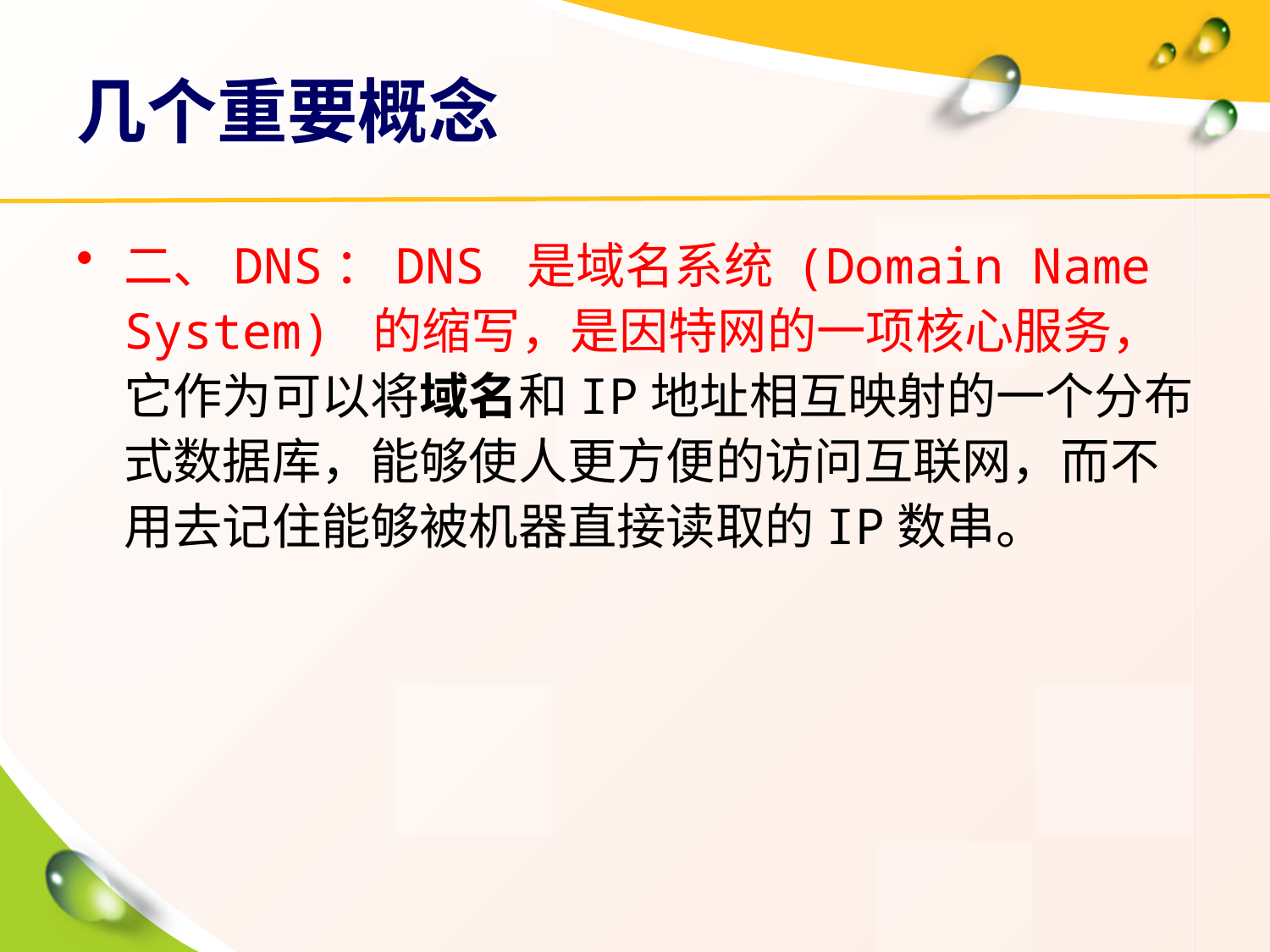

# 几个重要概念
二、DNS：DNS 是域名系统 (Domain Name System) 的缩写，是因特网的一项核心服务，它作为可以将域名和IP地址相互映射的一个分布式数据库，能够使人更方便的访问互联网，而不用去记住能够被机器直接读取的IP数串。